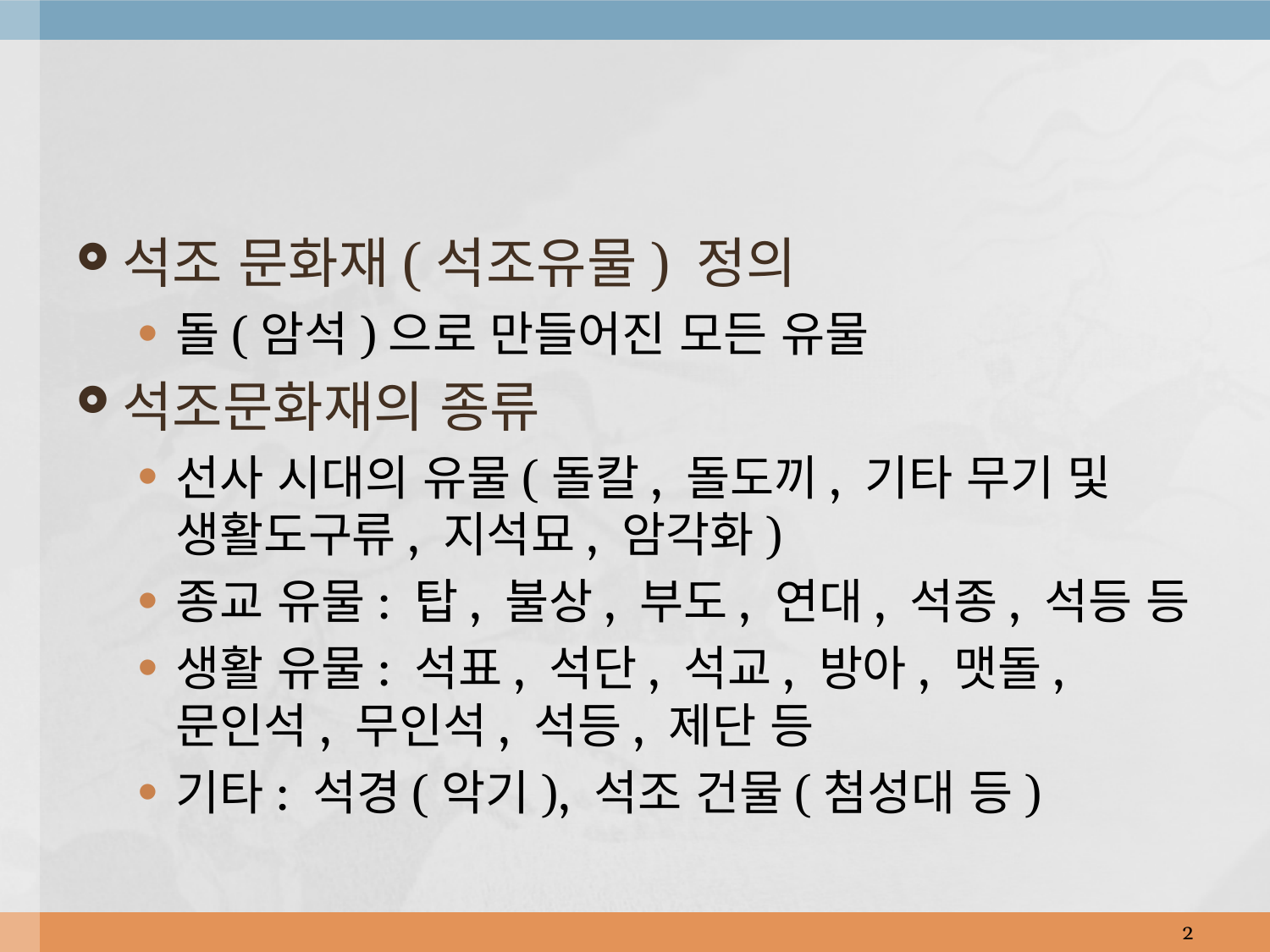

석조 문화재(석조유물) 정의
돌(암석)으로 만들어진 모든 유물
석조문화재의 종류
선사 시대의 유물(돌칼, 돌도끼, 기타 무기 및 생활도구류, 지석묘, 암각화)
종교 유물: 탑, 불상, 부도, 연대, 석종, 석등 등
생활 유물: 석표, 석단, 석교, 방아, 맷돌, 문인석, 무인석, 석등, 제단 등
기타: 석경(악기), 석조 건물(첨성대 등)
2